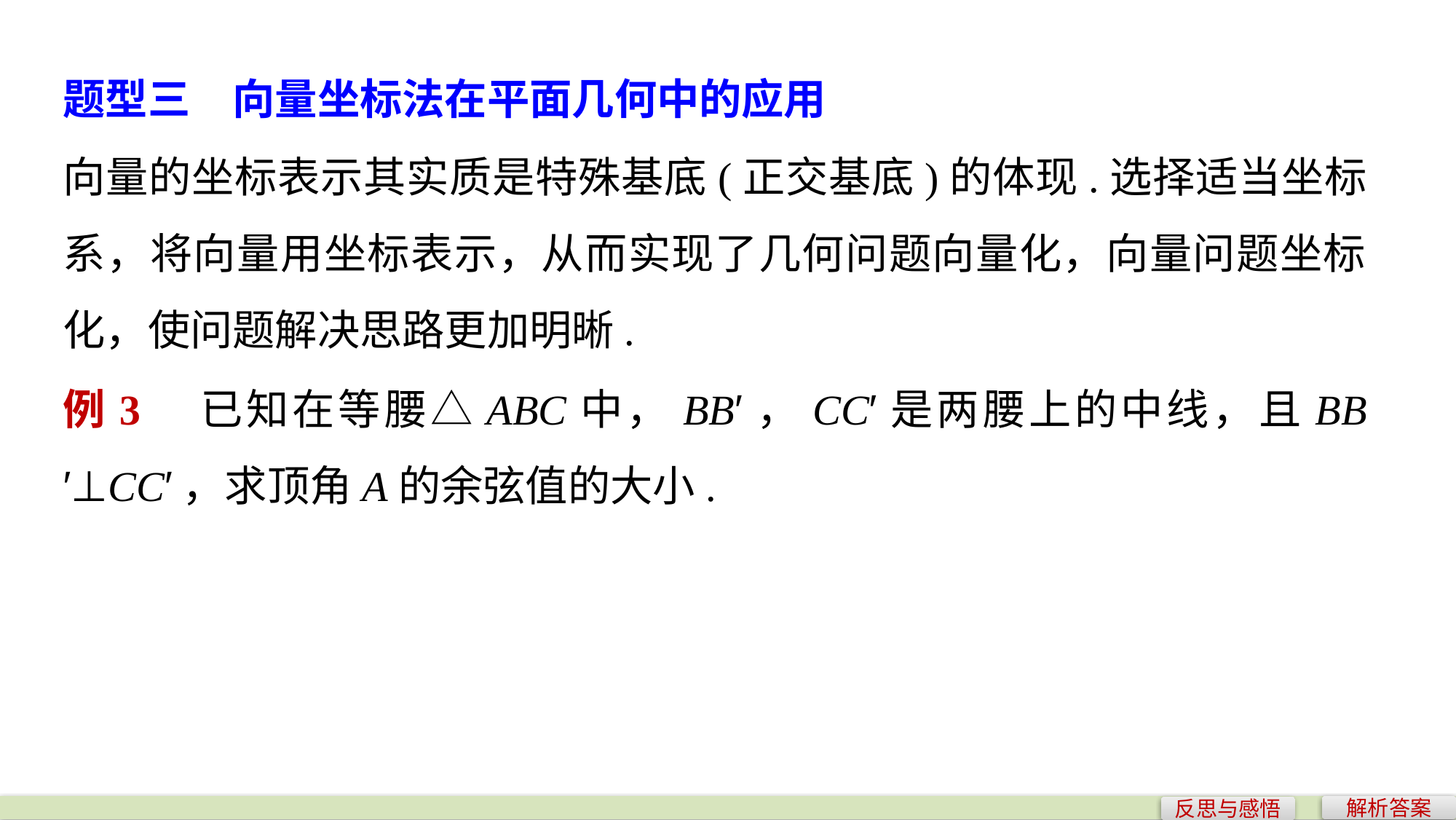

题型三　向量坐标法在平面几何中的应用
向量的坐标表示其实质是特殊基底(正交基底)的体现.选择适当坐标系，将向量用坐标表示，从而实现了几何问题向量化，向量问题坐标化，使问题解决思路更加明晰.
例3　已知在等腰△ABC中，BB′，CC′是两腰上的中线，且BB′⊥CC′，求顶角A的余弦值的大小.
解析答案

反思与感悟